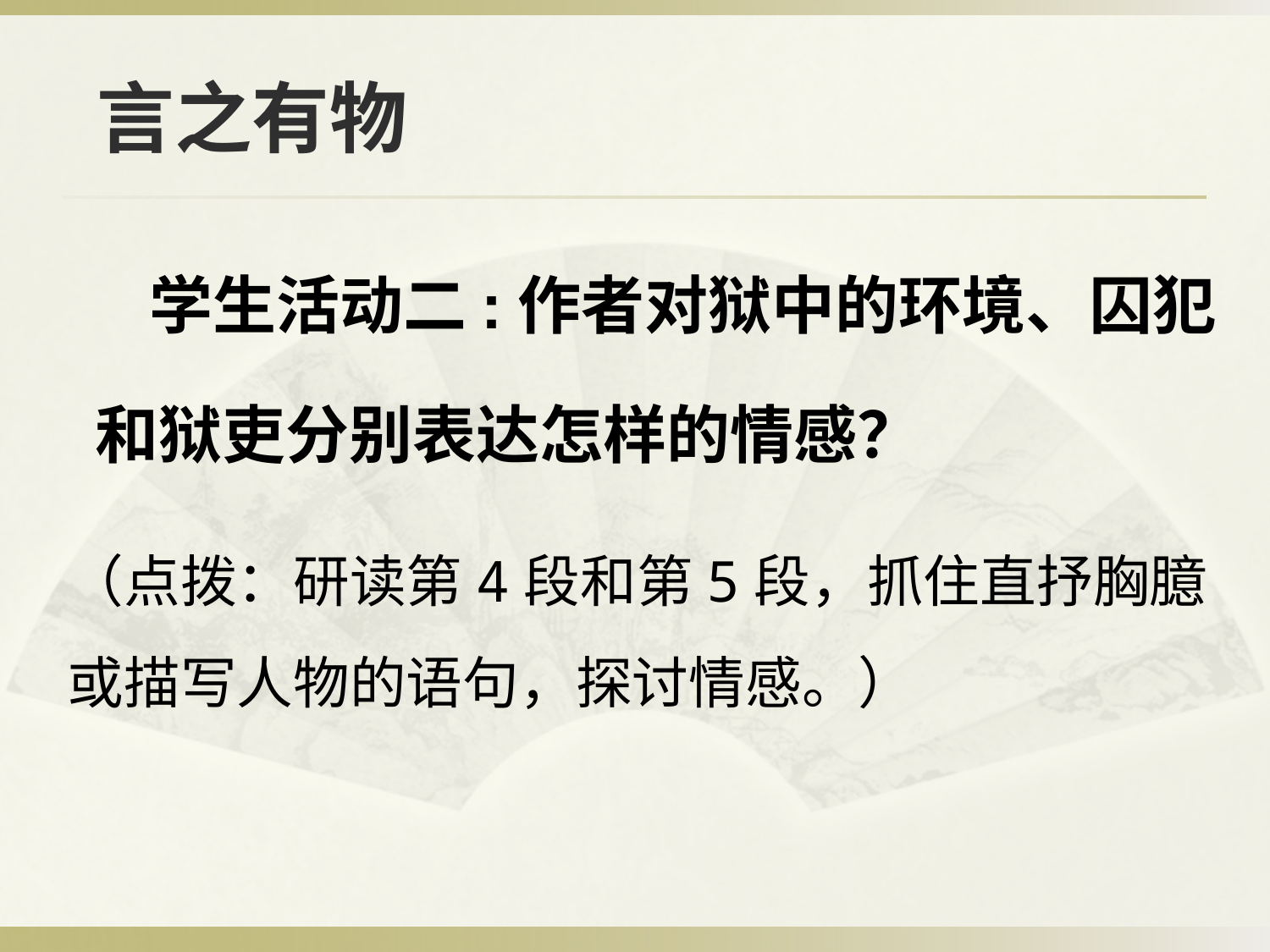

# 言之有物
      学生活动二:作者对狱中的环境、囚犯和狱吏分别表达怎样的情感？

（点拨：研读第4段和第5段，抓住直抒胸臆或描写人物的语句，探讨情感。）